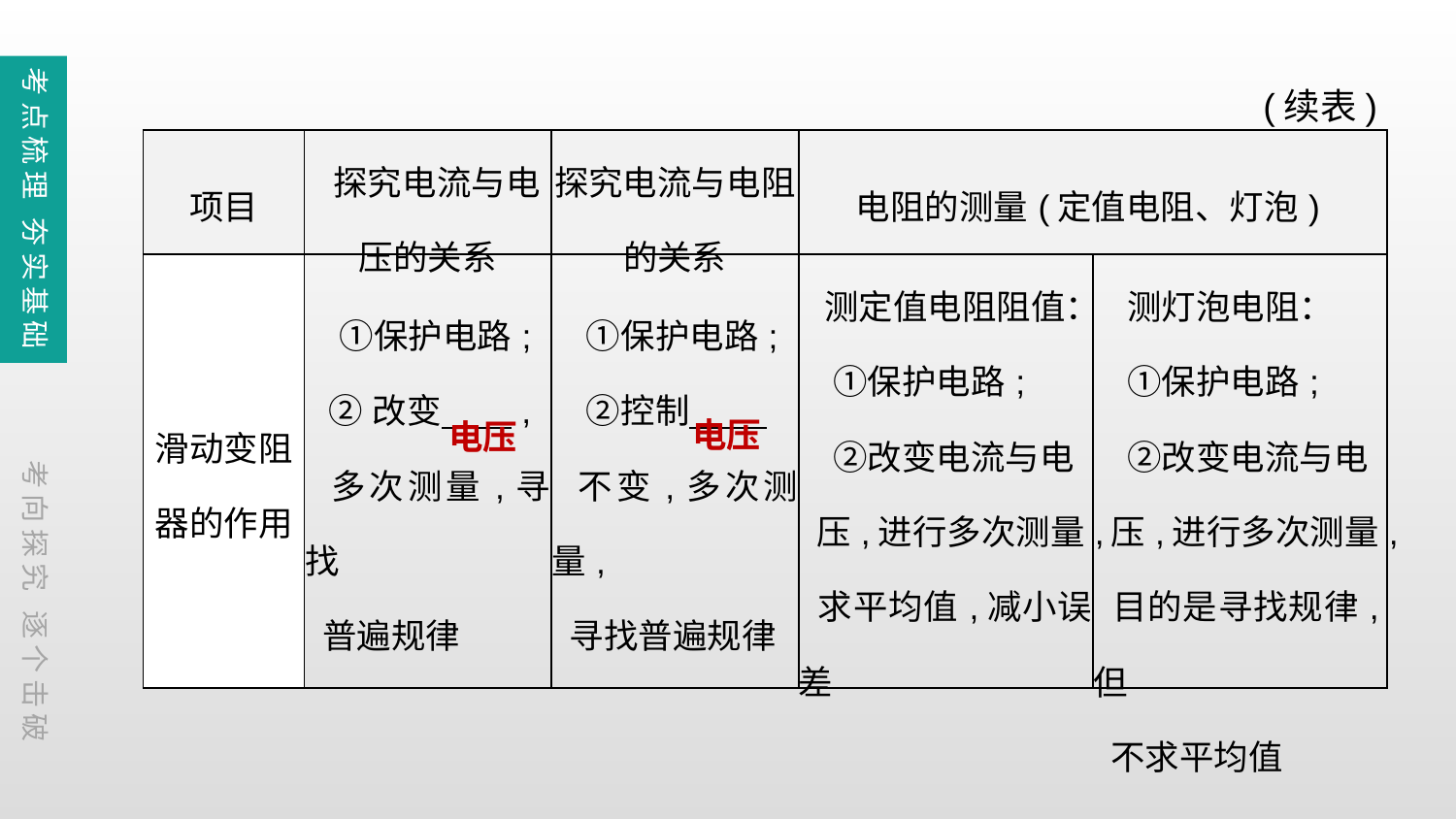

考点梳理 夯实基础
(续表)
| 项目 | 探究电流与电压的关系 | 探究电流与电阻的关系 | 电阻的测量(定值电阻、灯泡) |  |
| --- | --- | --- | --- | --- |
| 滑动变阻 器的作用 | ①保护电路; ②改变    , 多次测量,寻找 普遍规律 | ①保护电路; 　②控制      不变,多次测量, 寻找普遍规律 | 测定值电阻阻值： 　①保护电路; 　②改变电流与电 压,进行多次测量, 求平均值,减小误差 | 测灯泡电阻： 　①保护电路; 　②改变电流与电 压,进行多次测量, 目的是寻找规律,但 不求平均值 |
电压
电压
考向探究 逐个击破